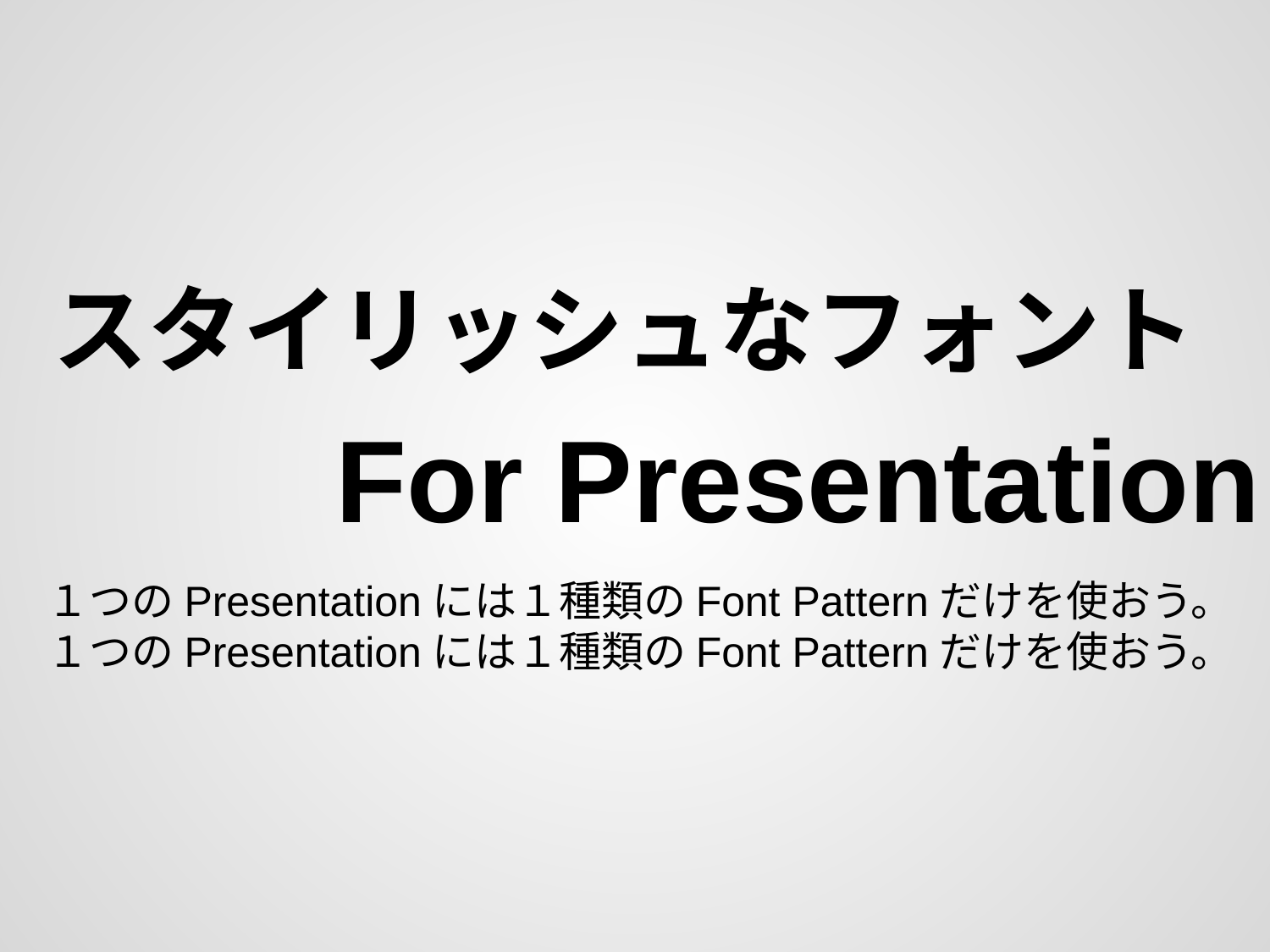

スタイリッシュなフォント
For Presentation
１つのPresentationには１種類のFont Patternだけを使おう。１つのPresentationには１種類のFont Patternだけを使おう。